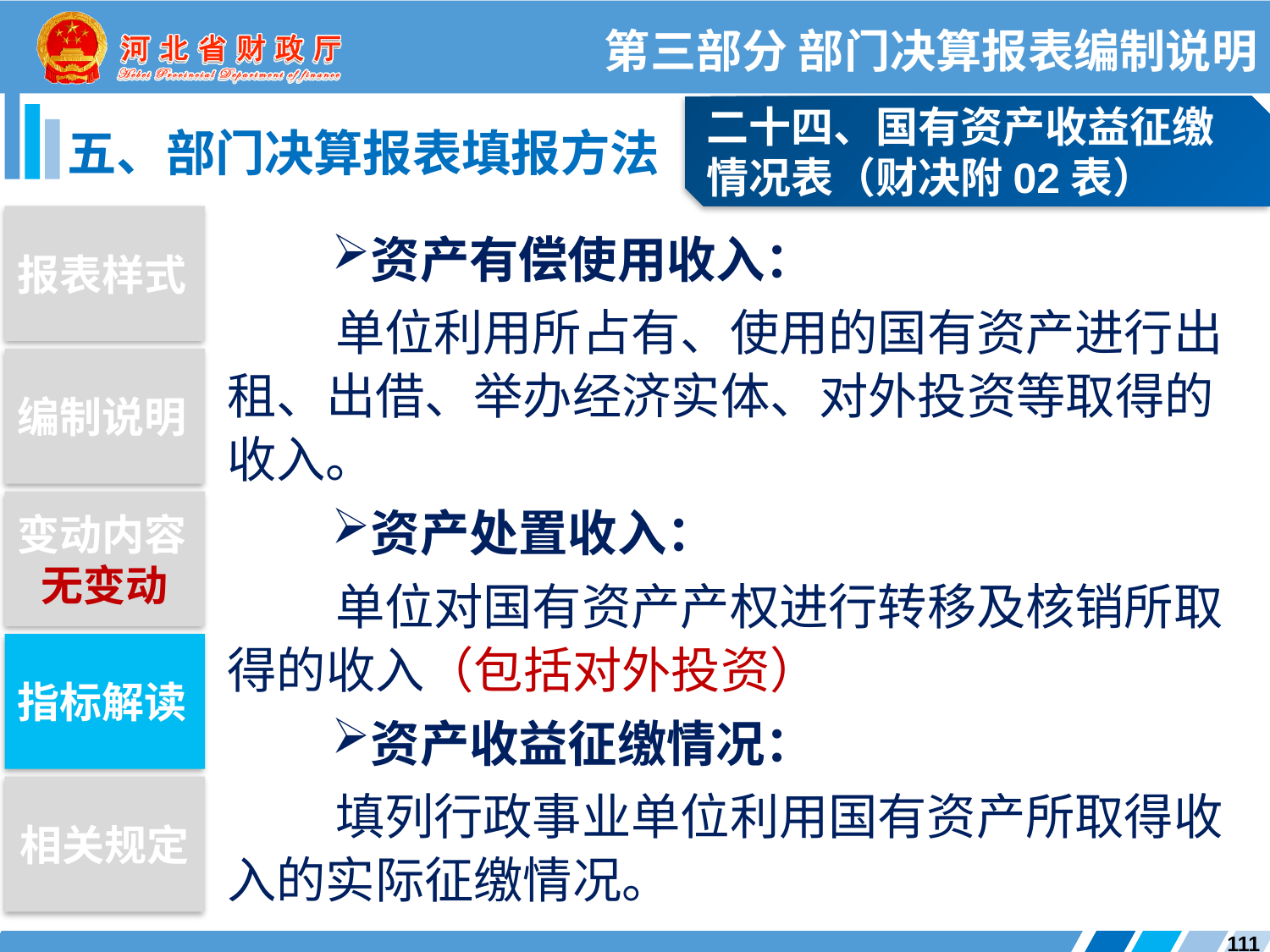

第三部分 部门决算报表编制说明
二十四、国有资产收益征缴情况表（财决附02表）
五、部门决算报表填报方法
报表样式
资产有偿使用收入：
  单位利用所占有、使用的国有资产进行出租、出借、举办经济实体、对外投资等取得的收入。
资产处置收入：
  单位对国有资产产权进行转移及核销所取得的收入（包括对外投资）
资产收益征缴情况：
  填列行政事业单位利用国有资产所取得收入的实际征缴情况。
编制说明
变动内容
无变动
指标解读
相关规定
111